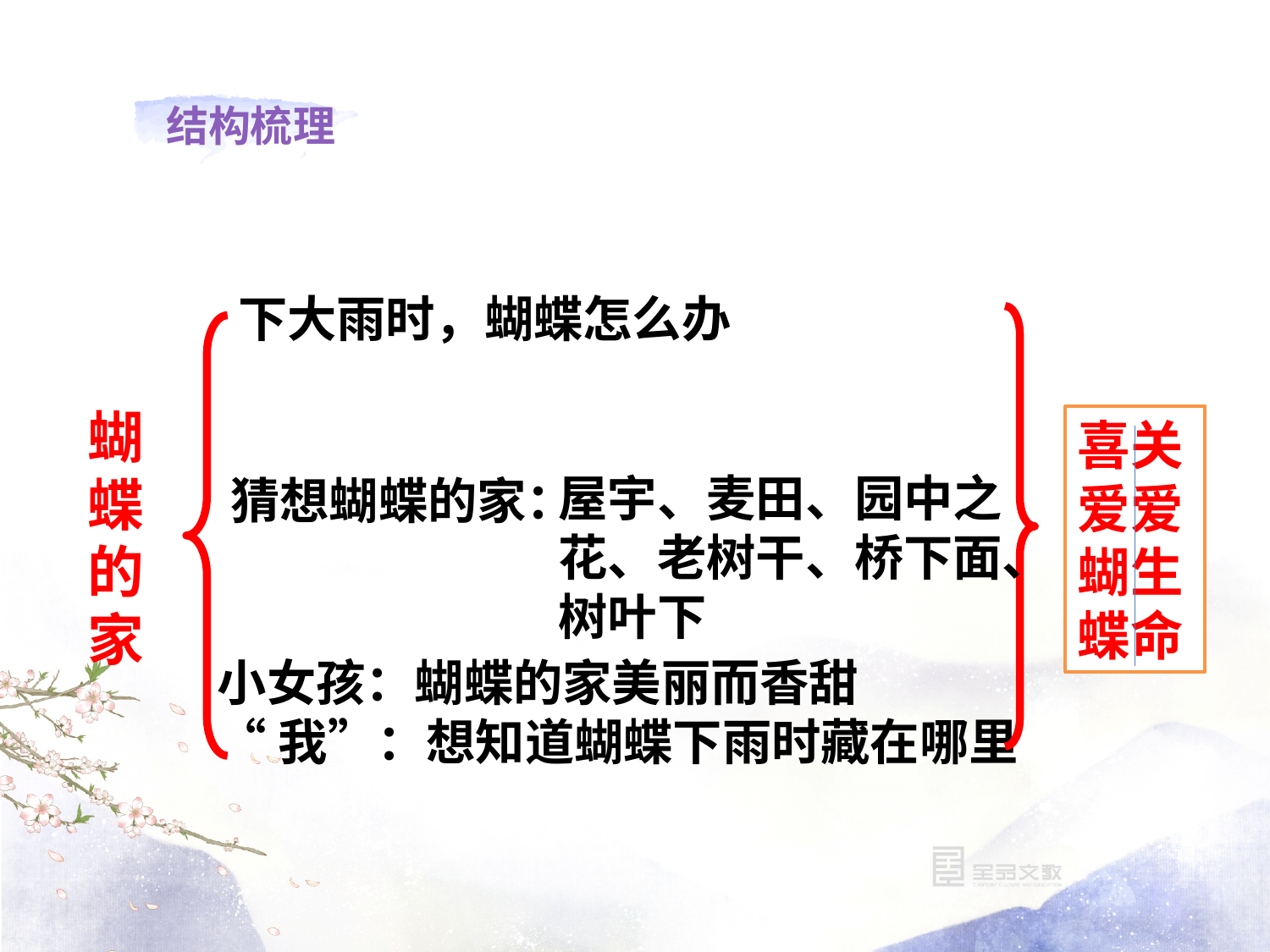

下大雨时，蝴蝶怎么办

蝴
蝶
的
家
喜关
爱爱
蝴生
蝶命

屋宇、麦田、园中之花、老树干、桥下面、树叶下
猜想蝴蝶的家：
小女孩：蝴蝶的家美丽而香甜
“我”：想知道蝴蝶下雨时藏在哪里